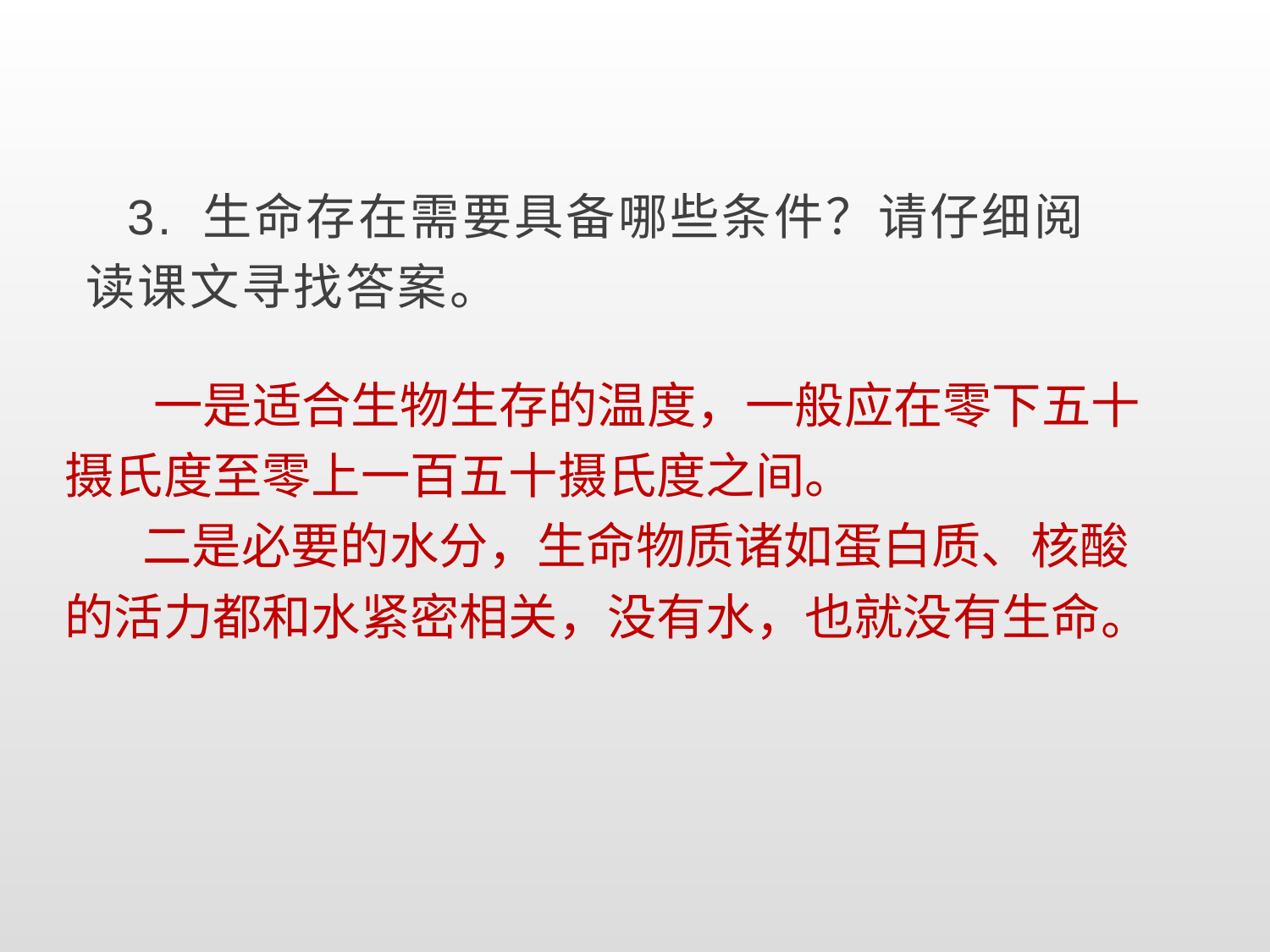

3. 生命存在需要具备哪些条件？请仔细阅读课文寻找答案。
       一是适合生物生存的温度，一般应在零下五十摄氏度至零上一百五十摄氏度之间。
      二是必要的水分，生命物质诸如蛋白质、核酸的活力都和水紧密相关，没有水，也就没有生命。